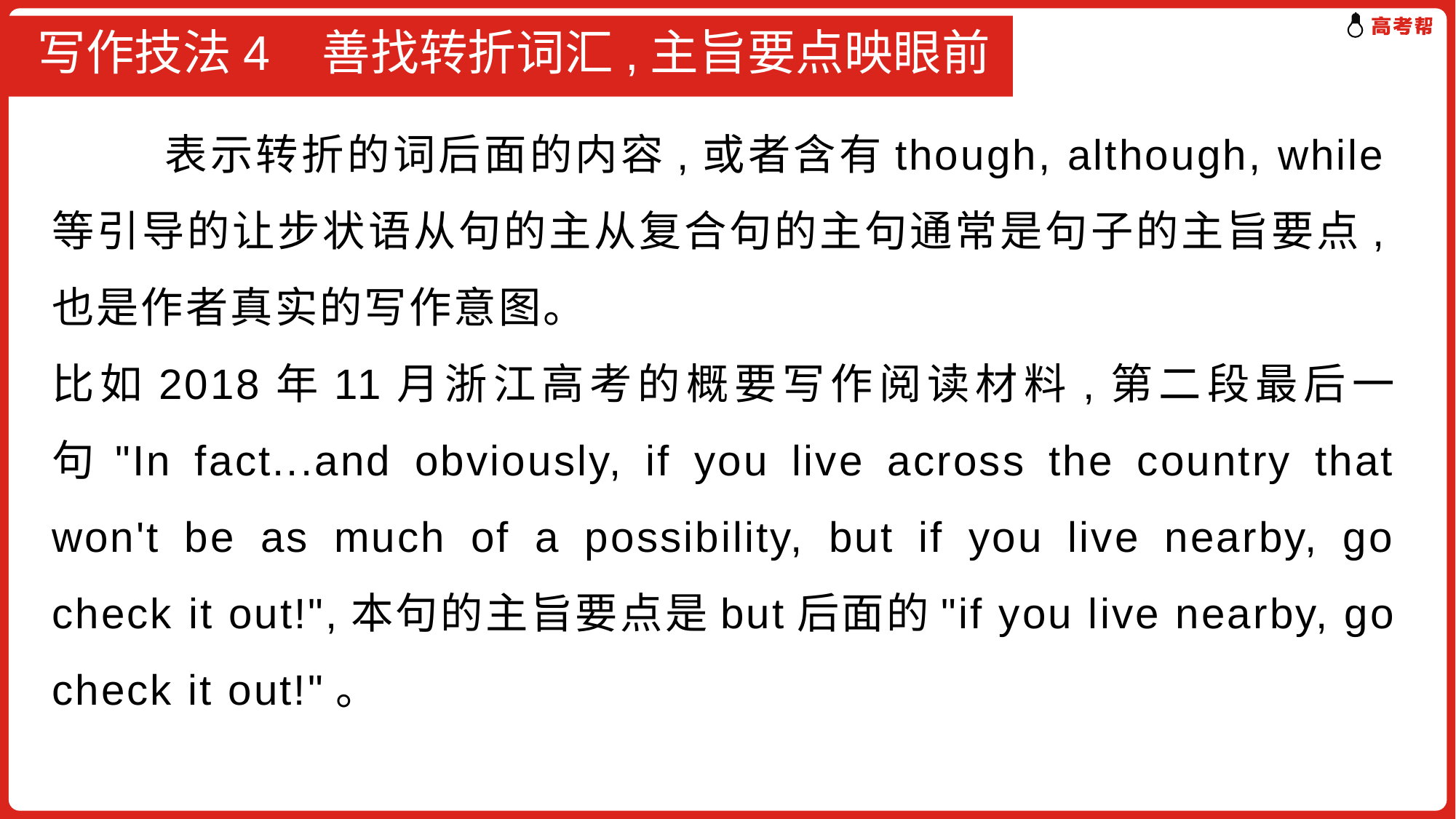

# 写作技法4   善找转折词汇,主旨要点映眼前
        表示转折的词后面的内容,或者含有though, although, while等引导的让步状语从句的主从复合句的主句通常是句子的主旨要点,也是作者真实的写作意图。
比如2018年11月浙江高考的概要写作阅读材料,第二段最后一句"In fact...and obviously, if you live across the country that won't be as much of a possibility, but if you live nearby, go check it out!",本句的主旨要点是but后面的"if you live nearby, go check it out!"。